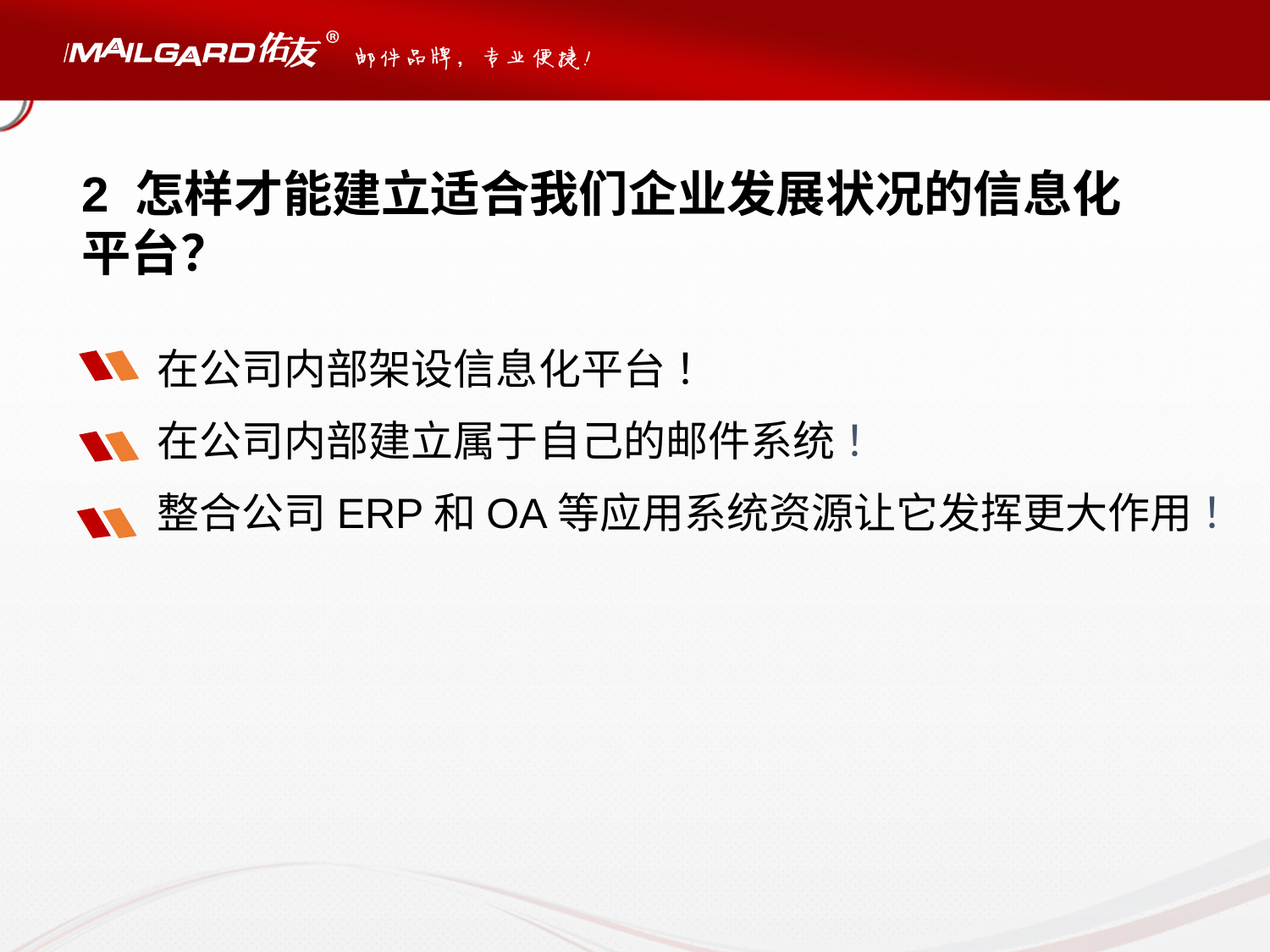

2 怎样才能建立适合我们企业发展状况的信息化
平台？
在公司内部架设信息化平台 ！
在公司内部建立属于自己的邮件系统 ！
整合公司ERP和OA等应用系统资源让它发挥更大作用 ！